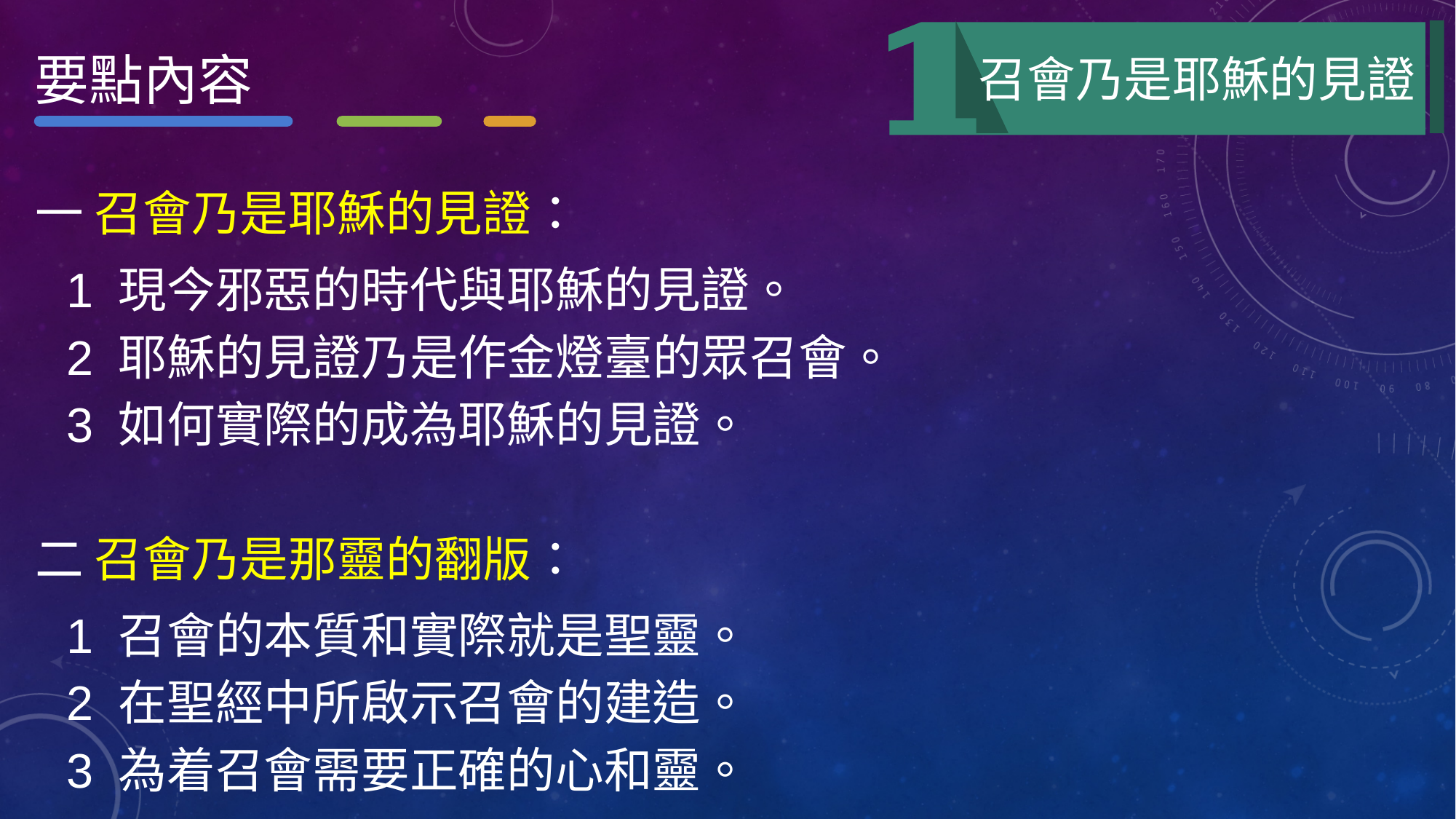

要點內容
召會乃是耶穌的見證

一 召會乃是耶穌的見證：
1 現今邪惡的時代與耶穌的見證。
2 耶穌的見證乃是作金燈臺的眾召會。
3 如何實際的成為耶穌的見證。

二 召會乃是那靈的翻版：
1 召會的本質和實際就是聖靈。
2 在聖經中所啟示召會的建造。
3 為着召會需要正確的心和靈。